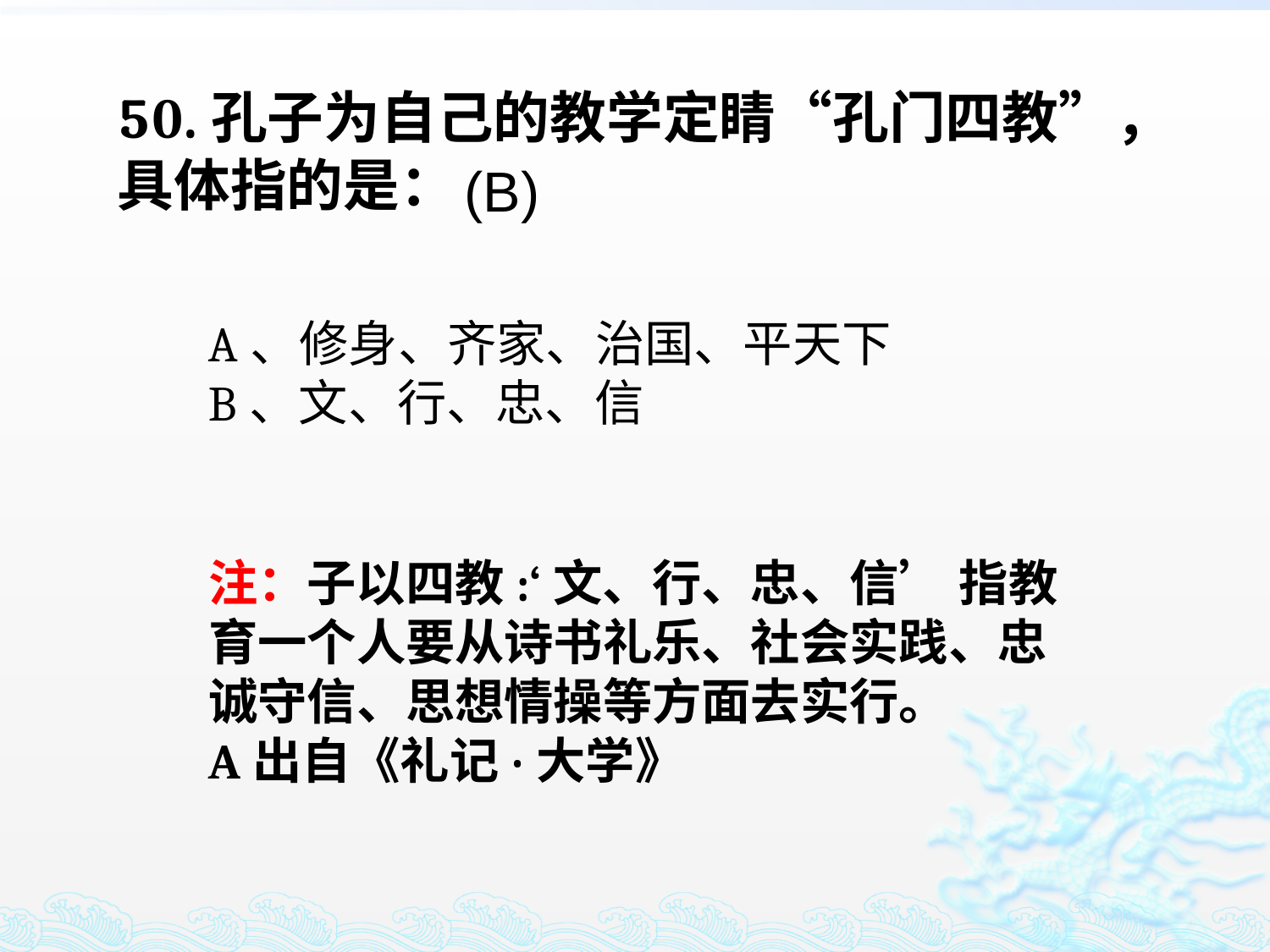

50.孔子为自己的教学定睛“孔门四教”，具体指的是：
(B)
A、修身、齐家、治国、平天下
B、文、行、忠、信
注：子以四教:‘文、行、忠、信’ 指教育一个人要从诗书礼乐、社会实践、忠诚守信、思想情操等方面去实行。
A出自《礼记·大学》